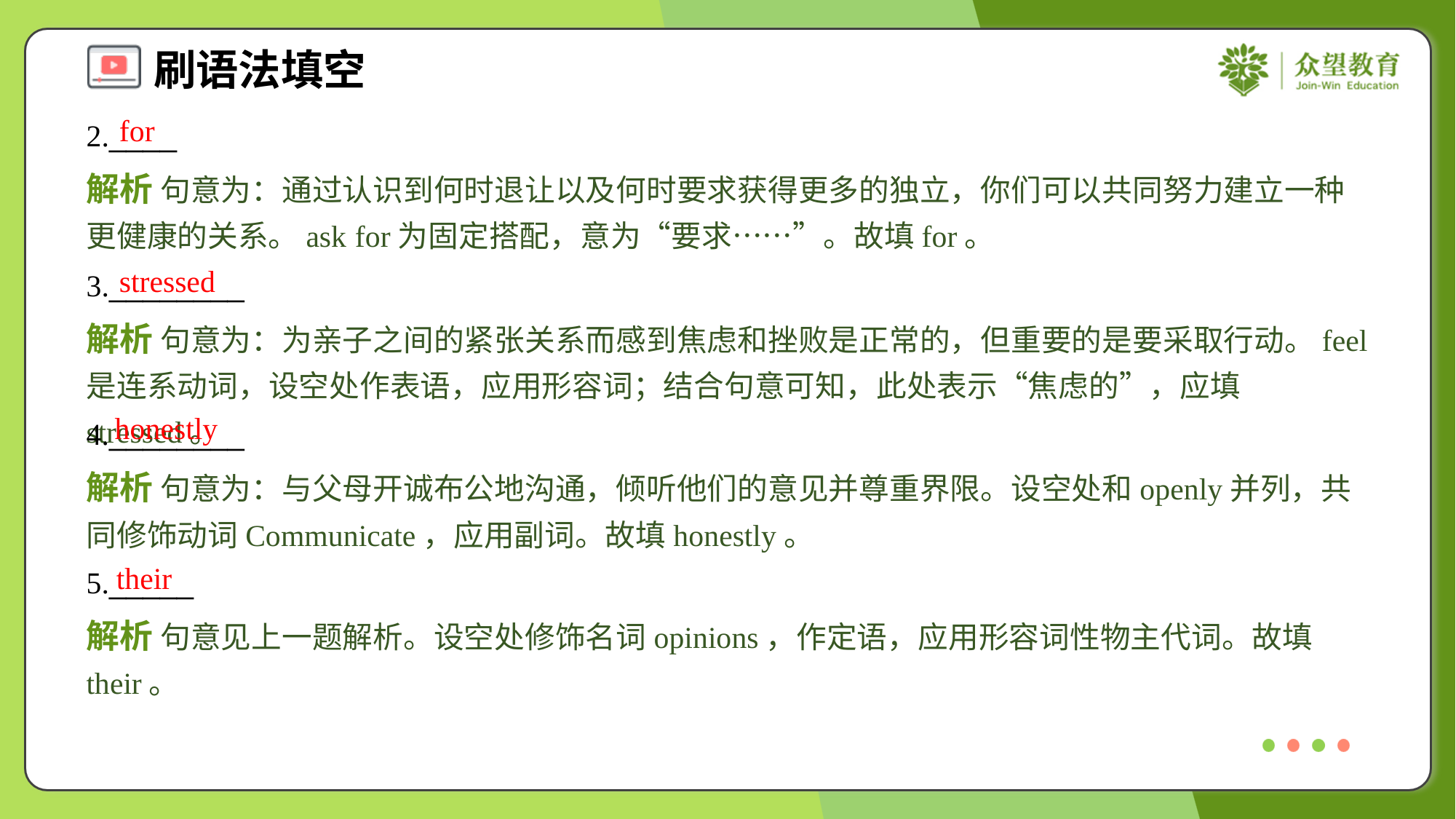

for
2.____
解析 句意为：通过认识到何时退让以及何时要求获得更多的独立，你们可以共同努力建立一种更健康的关系。ask for为固定搭配，意为“要求……”。故填for。
stressed
3.________
解析 句意为：为亲子之间的紧张关系而感到焦虑和挫败是正常的，但重要的是要采取行动。feel是连系动词，设空处作表语，应用形容词；结合句意可知，此处表示“焦虑的”，应填stressed。
honestly
4.________
解析 句意为：与父母开诚布公地沟通，倾听他们的意见并尊重界限。设空处和openly并列，共同修饰动词Communicate，应用副词。故填honestly。
their
5._____
解析 句意见上一题解析。设空处修饰名词opinions，作定语，应用形容词性物主代词。故填their。